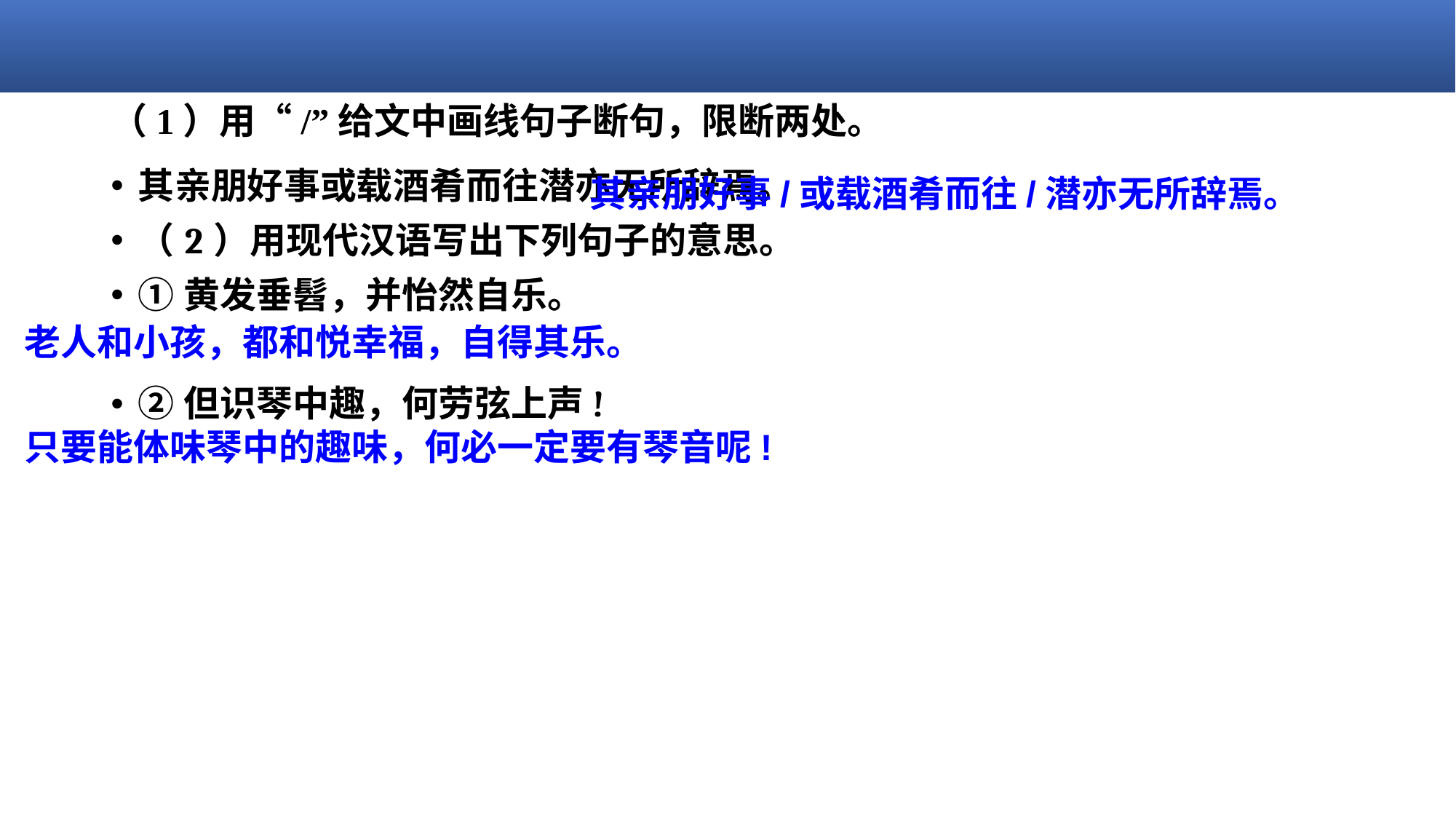

# （1）用“/”给文中画线句子断句，限断两处。
                                                                    其亲朋好事/或载酒肴而往/潜亦无所辞焉。

老人和小孩，都和悦幸福，自得其乐。

只要能体味琴中的趣味，何必一定要有琴音呢!
其亲朋好事或载酒肴而往潜亦无所辞焉。
（2）用现代汉语写出下列句子的意思。
①黄发垂髫，并怡然自乐。

②但识琴中趣，何劳弦上声!